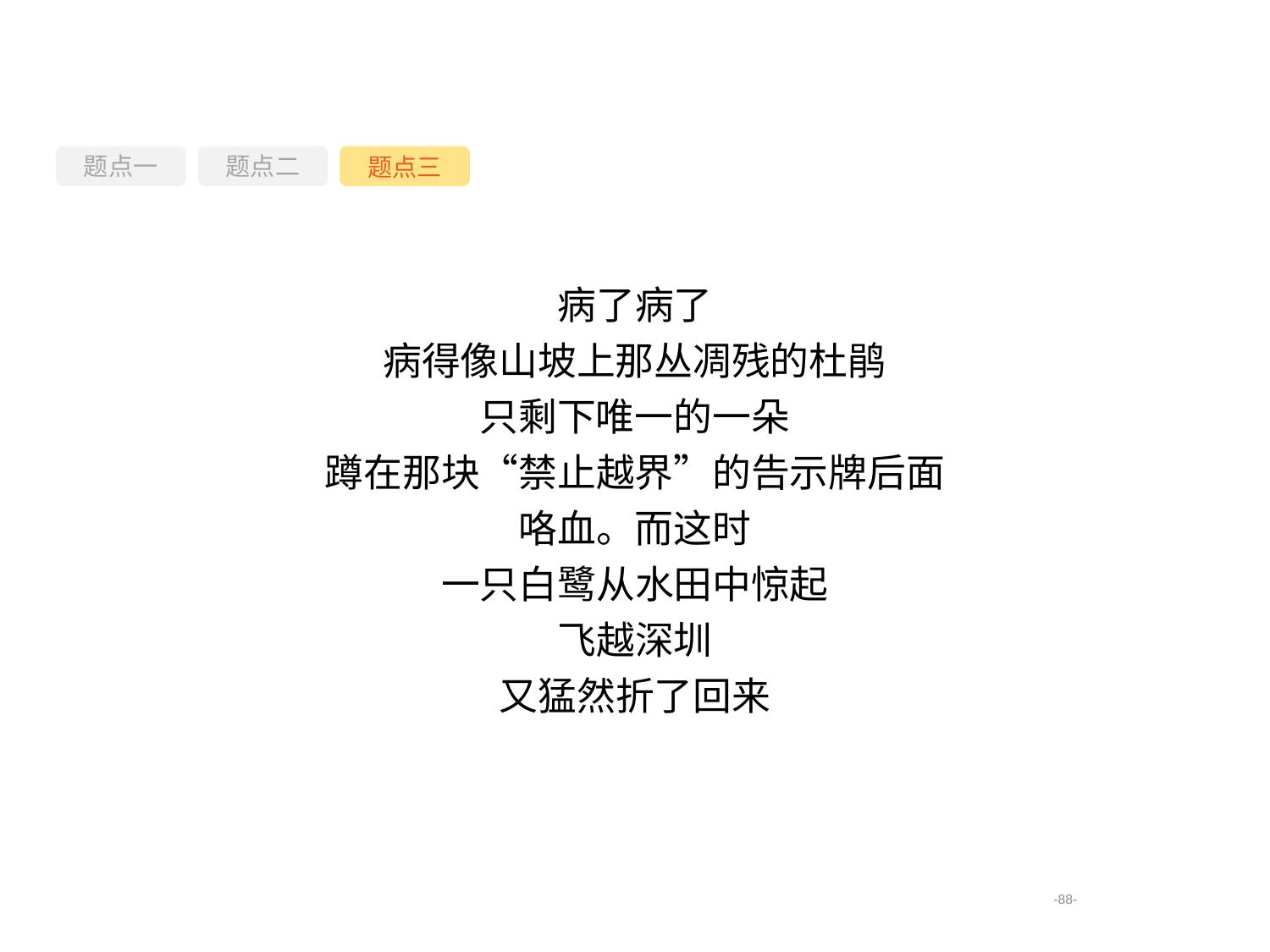

题点一
题点三
题点二
病了病了
病得像山坡上那丛凋残的杜鹃
只剩下唯一的一朵
蹲在那块“禁止越界”的告示牌后面
咯血。而这时
一只白鹭从水田中惊起
飞越深圳
又猛然折了回来
-88-